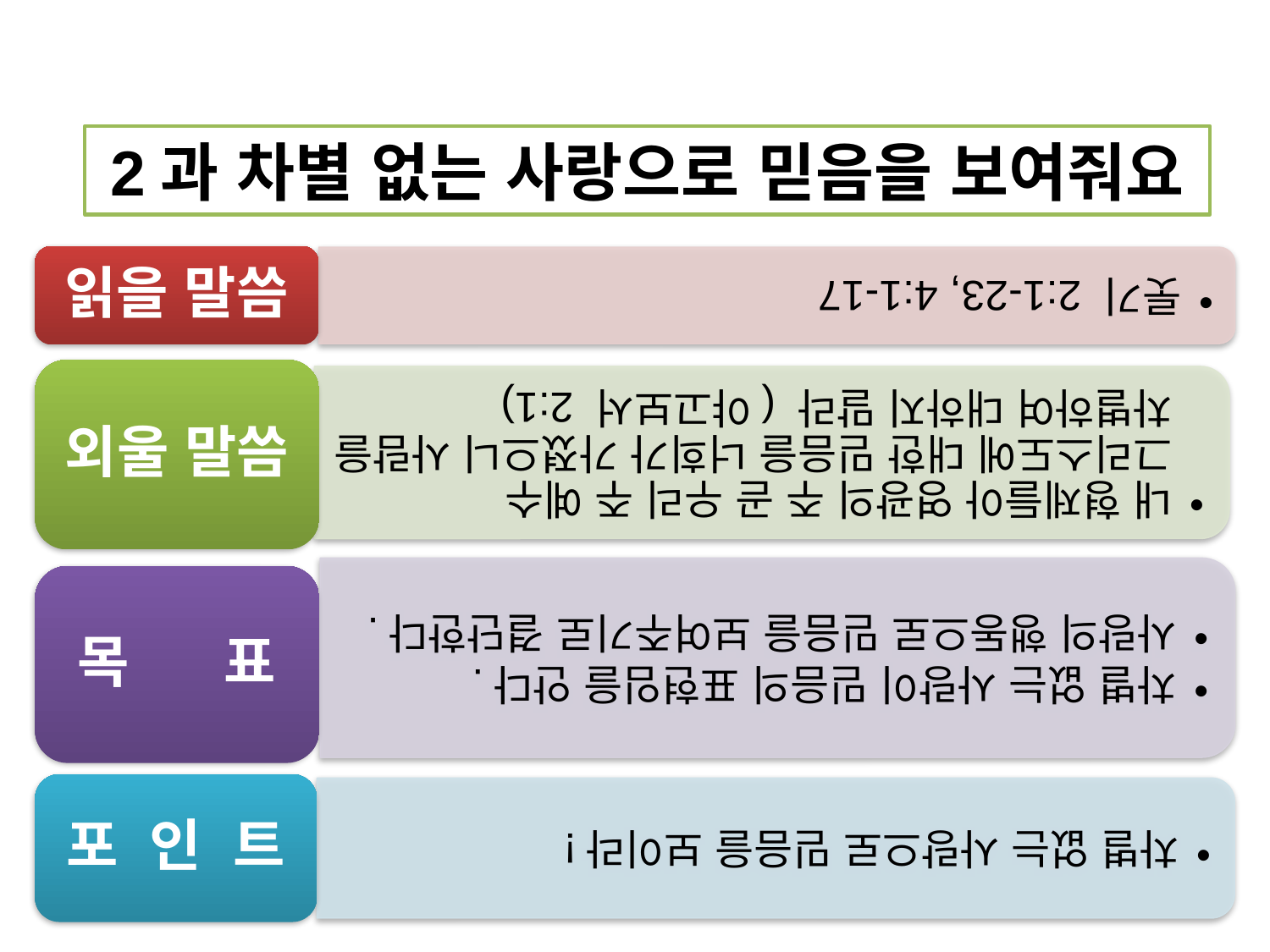

2과 차별 없는 사랑으로 믿음을 보여줘요
룻기 2:1-23, 4:1-17
읽을 말씀
내 형제들아 영광의 주 곧 우리 주 예수 그리스도에 대한 믿음을 너희가 가졌으니 사람을 차별하여 대하지 말라 (야고보서 2:1)
외울 말씀
차별 없는 사랑이 믿음의 표현임을 안다.
사랑의 행동으로 믿음을 보여주기로 결단한다.
목      표
차별 없는 사랑으로 믿음을 보이라!
포  인  트